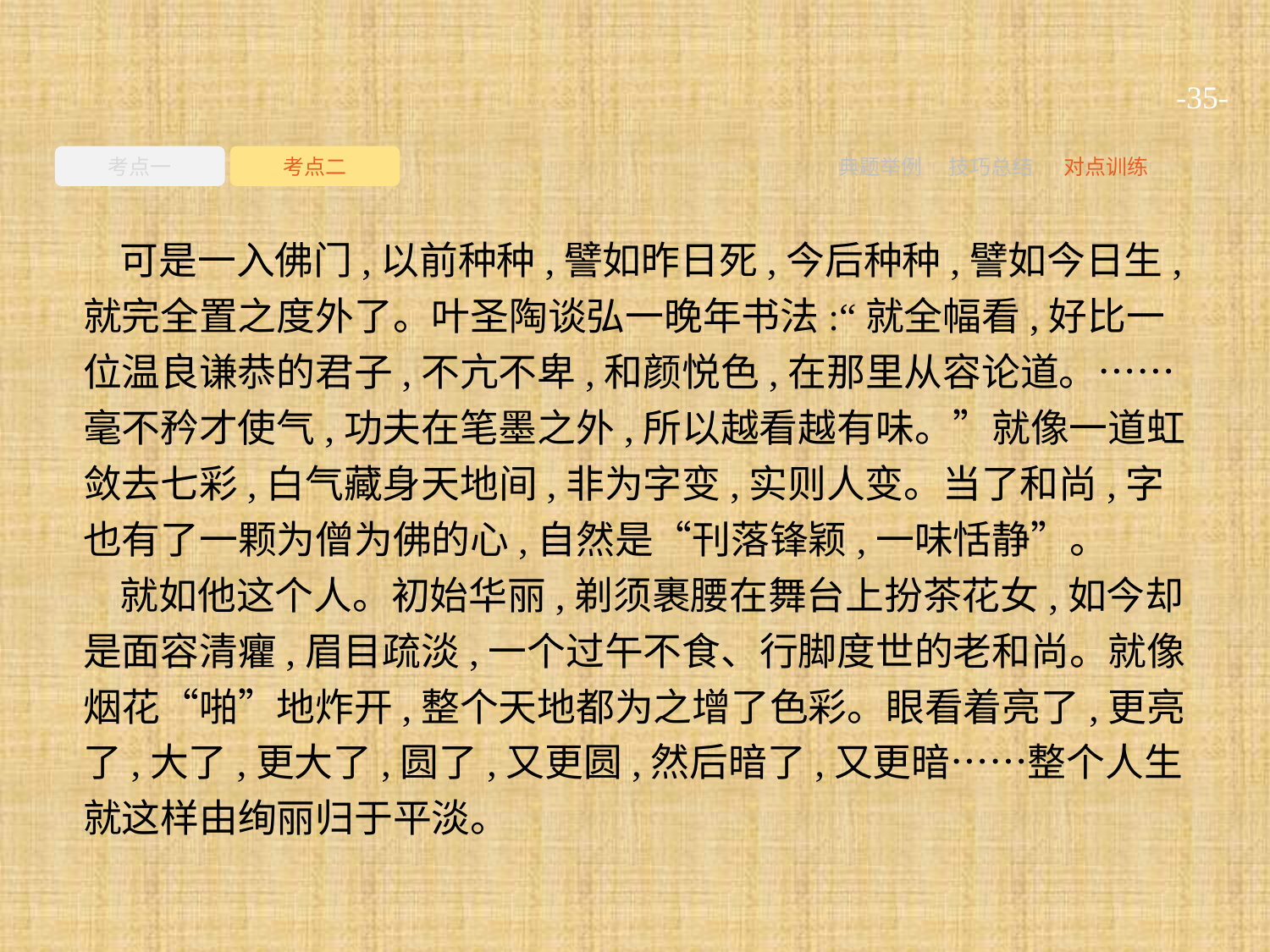

-35-
考点一
考点二
典题举例
技巧总结
对点训练
可是一入佛门,以前种种,譬如昨日死,今后种种,譬如今日生,就完全置之度外了。叶圣陶谈弘一晚年书法:“就全幅看,好比一位温良谦恭的君子,不亢不卑,和颜悦色,在那里从容论道。……毫不矜才使气,功夫在笔墨之外,所以越看越有味。”就像一道虹敛去七彩,白气藏身天地间,非为字变,实则人变。当了和尚,字也有了一颗为僧为佛的心,自然是“刊落锋颖,一味恬静”。
就如他这个人。初始华丽,剃须裹腰在舞台上扮茶花女,如今却是面容清癯,眉目疏淡,一个过午不食、行脚度世的老和尚。就像烟花“啪”地炸开,整个天地都为之增了色彩。眼看着亮了,更亮了,大了,更大了,圆了,又更圆,然后暗了,又更暗……整个人生就这样由绚丽归于平淡。